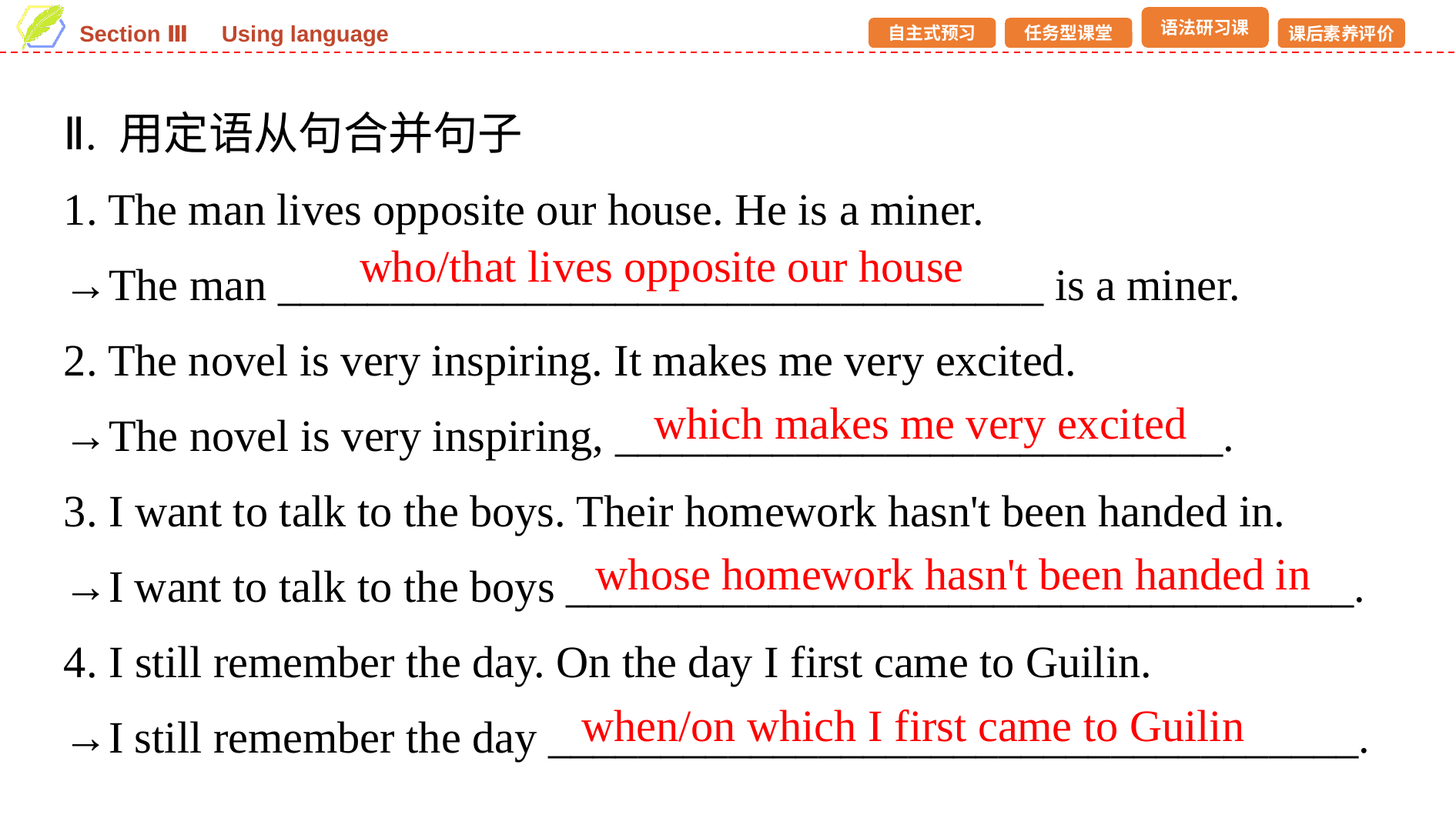

Ⅱ. 用定语从句合并句子
1. The man lives opposite our house. He is a miner.
→The man __________________________________ is a miner.
2. The novel is very inspiring. It makes me very excited.
→The novel is very inspiring, ___________________________.
who/that lives opposite our house
which makes me very excited
3. I want to talk to the boys. Their homework hasn't been handed in.
→I want to talk to the boys ___________________________________.
4. I still remember the day. On the day I first came to Guilin.
→I still remember the day ____________________________________.
whose homework hasn't been handed in
when/on which I first came to Guilin